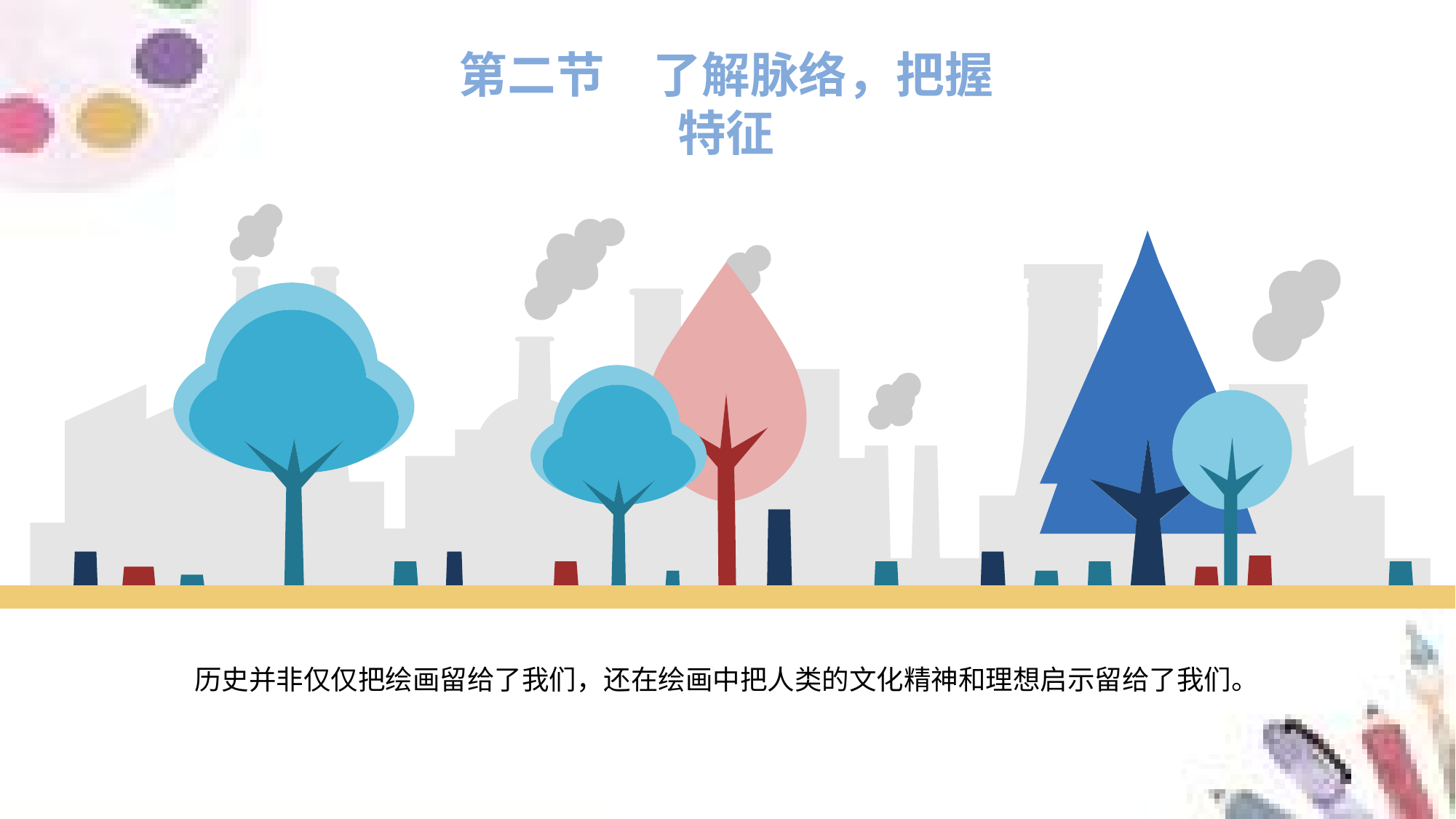

第二节　了解脉络，把握
特征

历史并非仅仅把绘画留给了我们，还在绘画中把人类的文化精神和理想启示留给了我们。